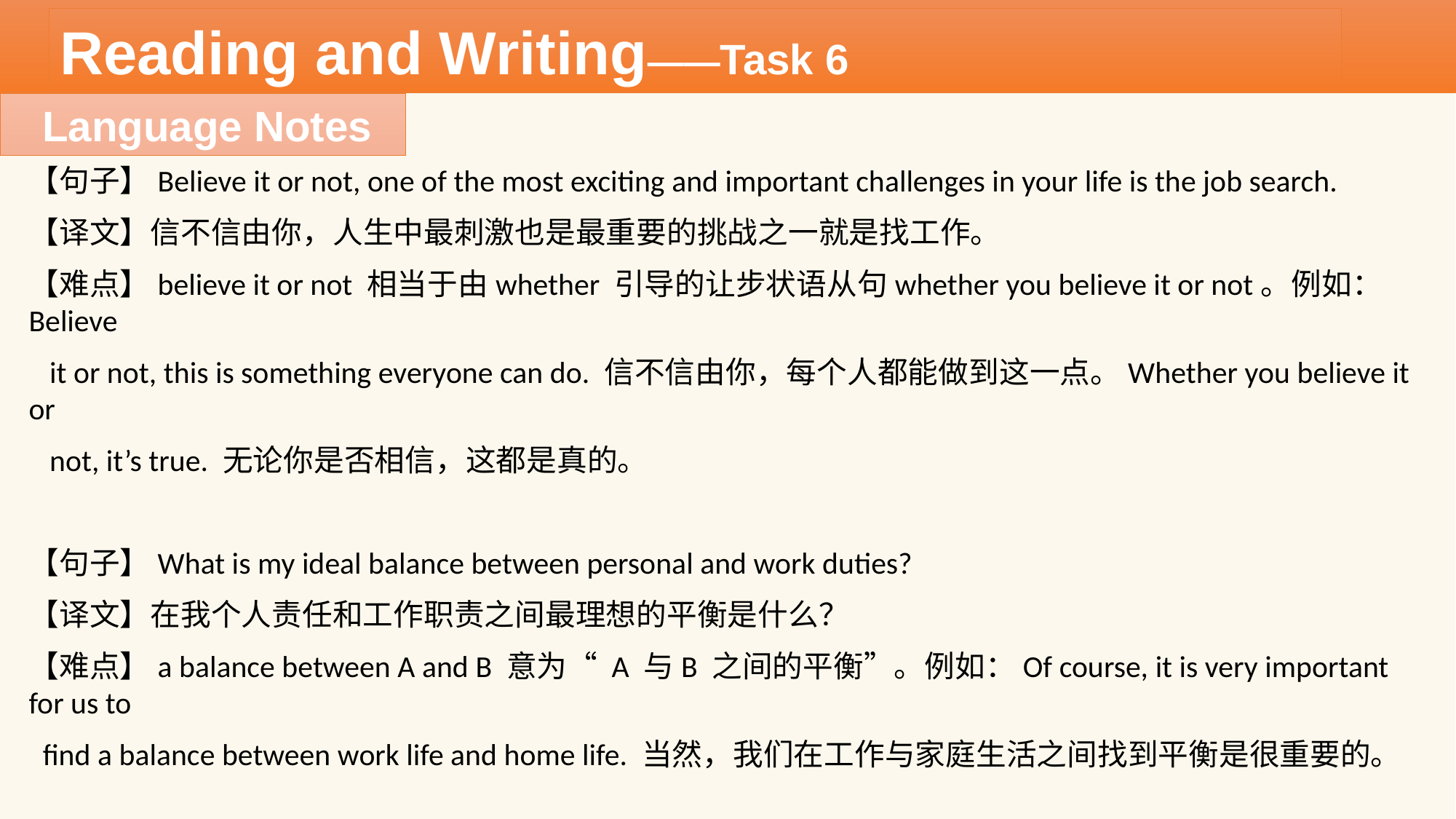

Reading and Writing——Task 6
Language Notes
【句子】Believe it or not, one of the most exciting and important challenges in your life is the job search.
【译文】信不信由你，人生中最刺激也是最重要的挑战之一就是找工作。
【难点】believe it or not 相当于由whether 引导的让步状语从句whether you believe it or not。例如：Believe
   it or not, this is something everyone can do. 信不信由你，每个人都能做到这一点。Whether you believe it or
   not, it’s true. 无论你是否相信，这都是真的。

【句子】What is my ideal balance between personal and work duties?
【译文】在我个人责任和工作职责之间最理想的平衡是什么？
【难点】a balance between A and B 意为“ A 与B 之间的平衡”。例如：Of course, it is very important for us to
  find a balance between work life and home life. 当然，我们在工作与家庭生活之间找到平衡是很重要的。